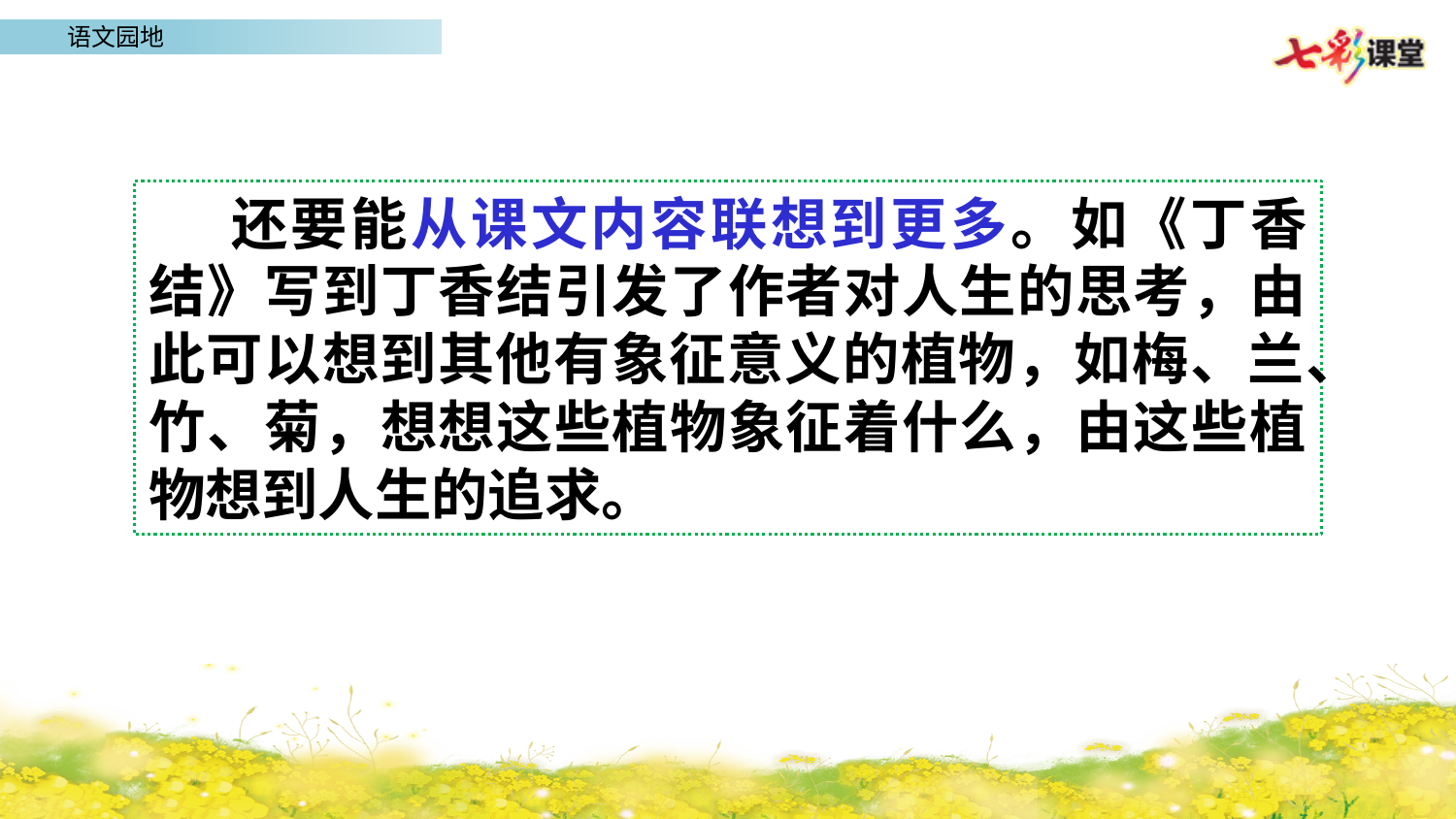

还要能从课文内容联想到更多。如《丁香结》写到丁香结引发了作者对人生的思考，由此可以想到其他有象征意义的植物，如梅、兰、竹、菊，想想这些植物象征着什么，由这些植物想到人生的追求。